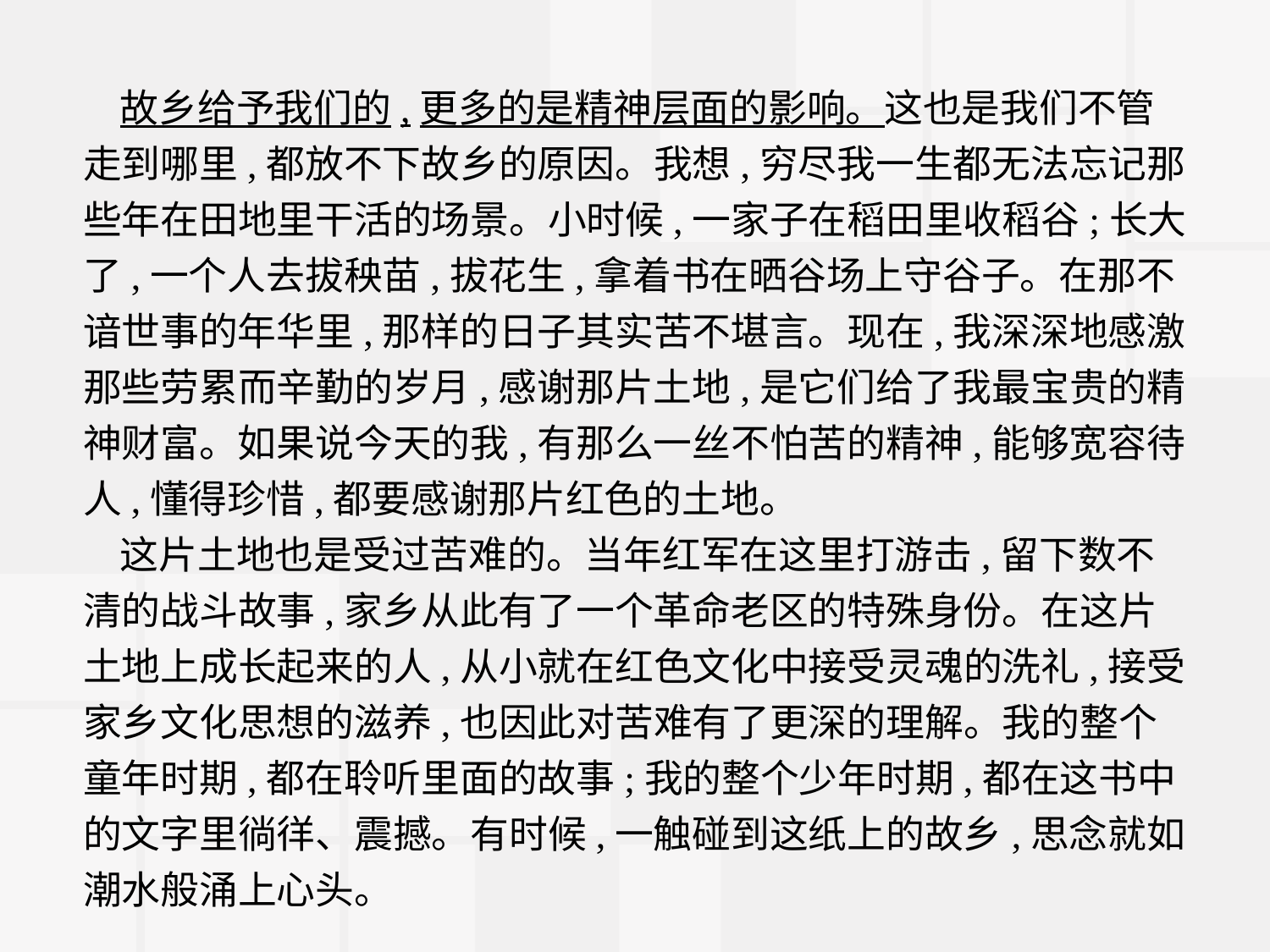

故乡给予我们的,更多的是精神层面的影响。这也是我们不管走到哪里,都放不下故乡的原因。我想,穷尽我一生都无法忘记那些年在田地里干活的场景。小时候,一家子在稻田里收稻谷;长大了,一个人去拔秧苗,拔花生,拿着书在晒谷场上守谷子。在那不谙世事的年华里,那样的日子其实苦不堪言。现在,我深深地感激那些劳累而辛勤的岁月,感谢那片土地,是它们给了我最宝贵的精神财富。如果说今天的我,有那么一丝不怕苦的精神,能够宽容待人,懂得珍惜,都要感谢那片红色的土地。
这片土地也是受过苦难的。当年红军在这里打游击,留下数不清的战斗故事,家乡从此有了一个革命老区的特殊身份。在这片土地上成长起来的人,从小就在红色文化中接受灵魂的洗礼,接受家乡文化思想的滋养,也因此对苦难有了更深的理解。我的整个童年时期,都在聆听里面的故事;我的整个少年时期,都在这书中的文字里徜徉、震撼。有时候,一触碰到这纸上的故乡,思念就如潮水般涌上心头。